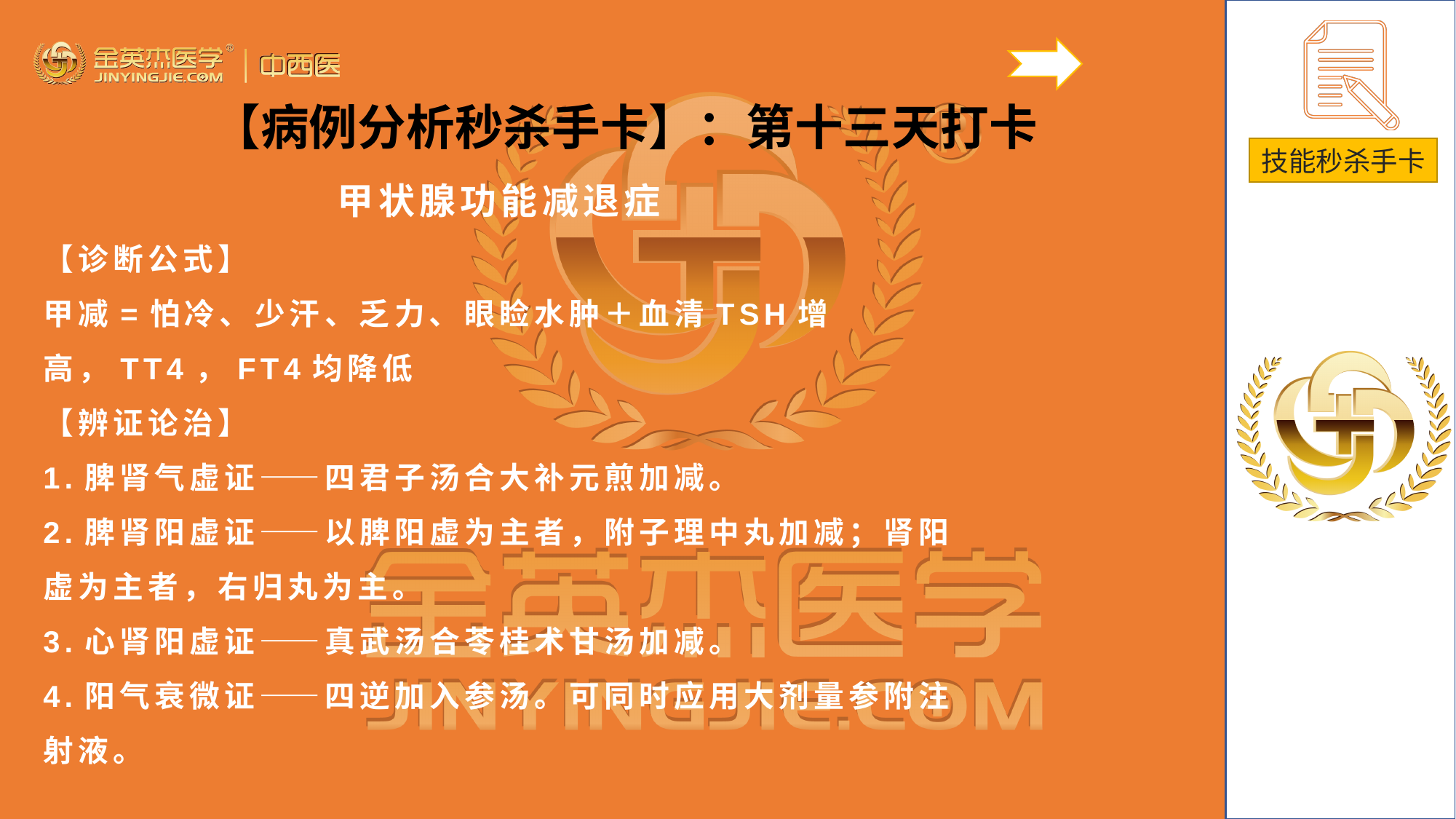

【病例分析秒杀手卡】：第十三天打卡
甲状腺功能减退症
【诊断公式】
甲减=怕冷、少汗、乏力、眼睑水肿＋血清TSH增高，TT4，FT4均降低
【辨证论治】
1.脾肾气虚证——四君子汤合大补元煎加减。
2.脾肾阳虚证——以脾阳虚为主者，附子理中丸加减；肾阳虚为主者，右归丸为主。
3.心肾阳虚证——真武汤合苓桂术甘汤加减。
4.阳气衰微证——四逆加入参汤。可同时应用大剂量参附注射液。